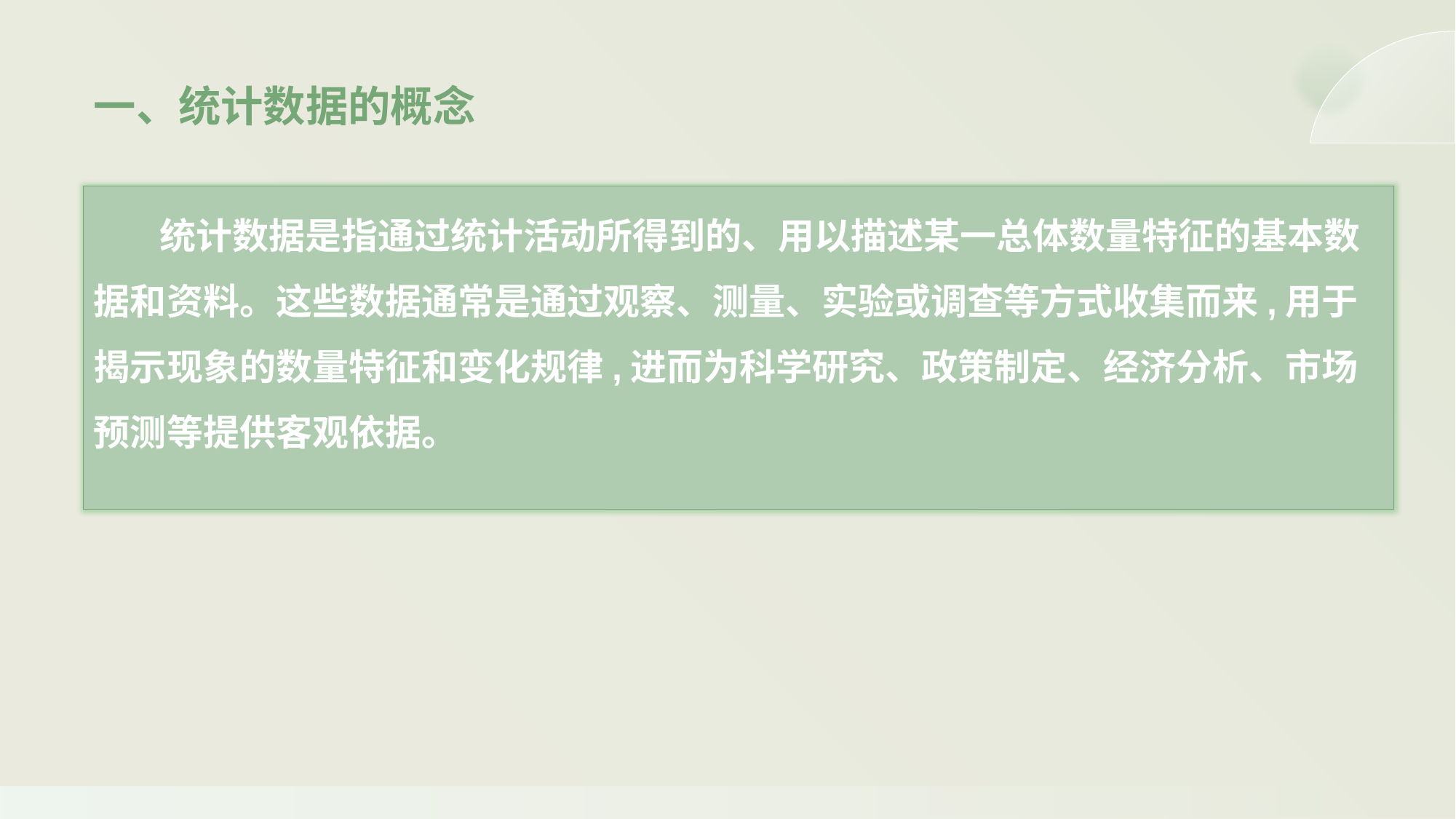

一、统计数据的概念
       统计数据是指通过统计活动所得到的、用以描述某一总体数量特征的基本数据和资料。这些数据通常是通过观察、测量、实验或调查等方式收集而来,用于揭示现象的数量特征和变化规律,进而为科学研究、政策制定、经济分析、市场预测等提供客观依据。